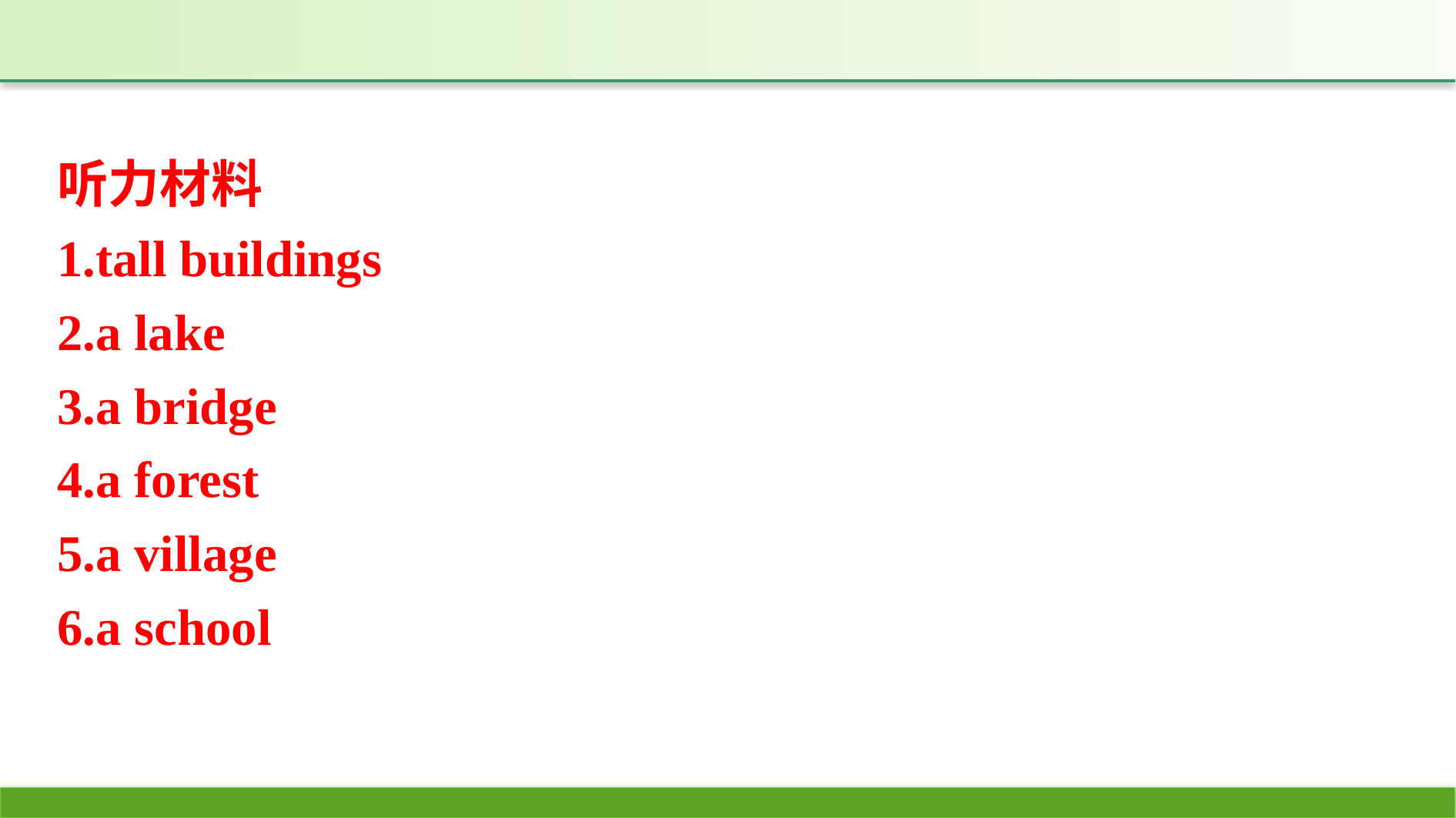

听力材料
1.tall buildings
2.a lake
3.a bridge
4.a forest
5.a village
6.a school